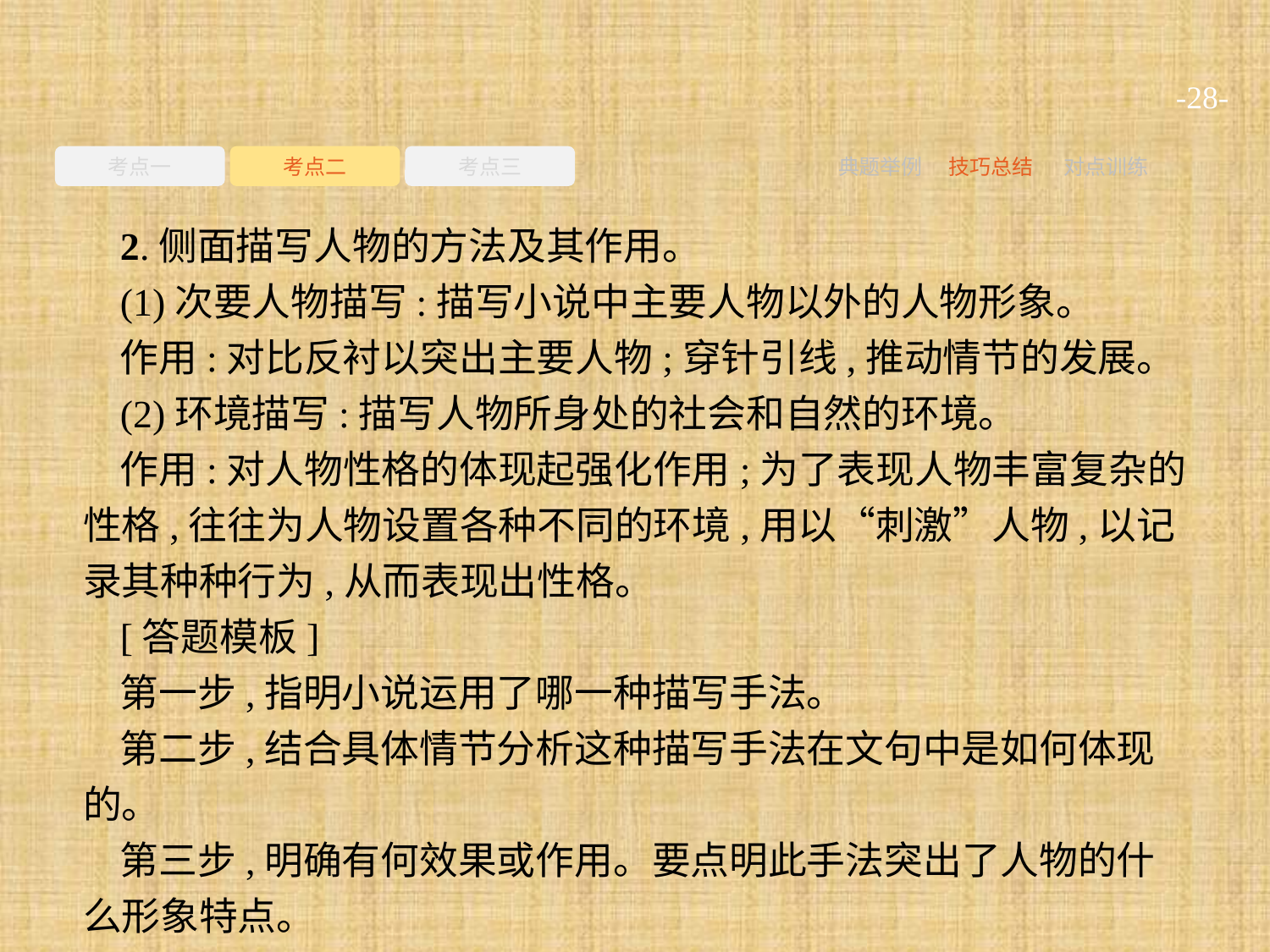

-28-
考点一
考点二
考点三
典题举例
技巧总结
对点训练
2.侧面描写人物的方法及其作用。
(1)次要人物描写:描写小说中主要人物以外的人物形象。
作用:对比反衬以突出主要人物;穿针引线,推动情节的发展。
(2)环境描写:描写人物所身处的社会和自然的环境。
作用:对人物性格的体现起强化作用;为了表现人物丰富复杂的性格,往往为人物设置各种不同的环境,用以“刺激”人物,以记录其种种行为,从而表现出性格。
[答题模板]
第一步,指明小说运用了哪一种描写手法。
第二步,结合具体情节分析这种描写手法在文句中是如何体现的。
第三步,明确有何效果或作用。要点明此手法突出了人物的什么形象特点。